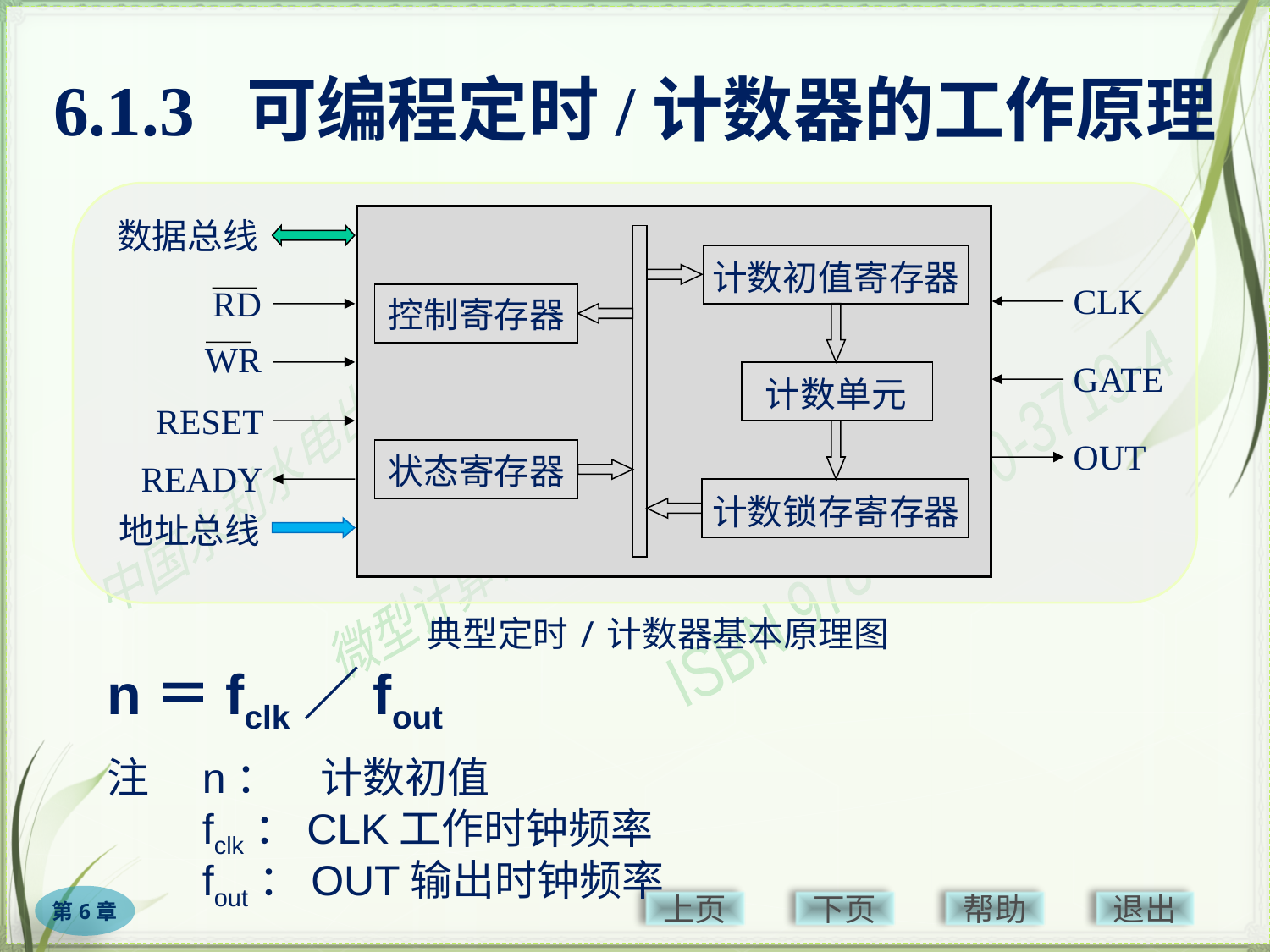

# 6.1.3  可编程定时/计数器的工作原理

数据总线

计数初值寄存器

CLK
RD

控制寄存器

WR

GATE

计数单元
RESET
OUT

状态寄存器
READY

计数锁存寄存器

地址总线

典型定时/计数器基本原理图
n＝fclk／fout
注　n：　计数初值
　　fclk：CLK工作时钟频率
　　fout：OUT输出时钟频率